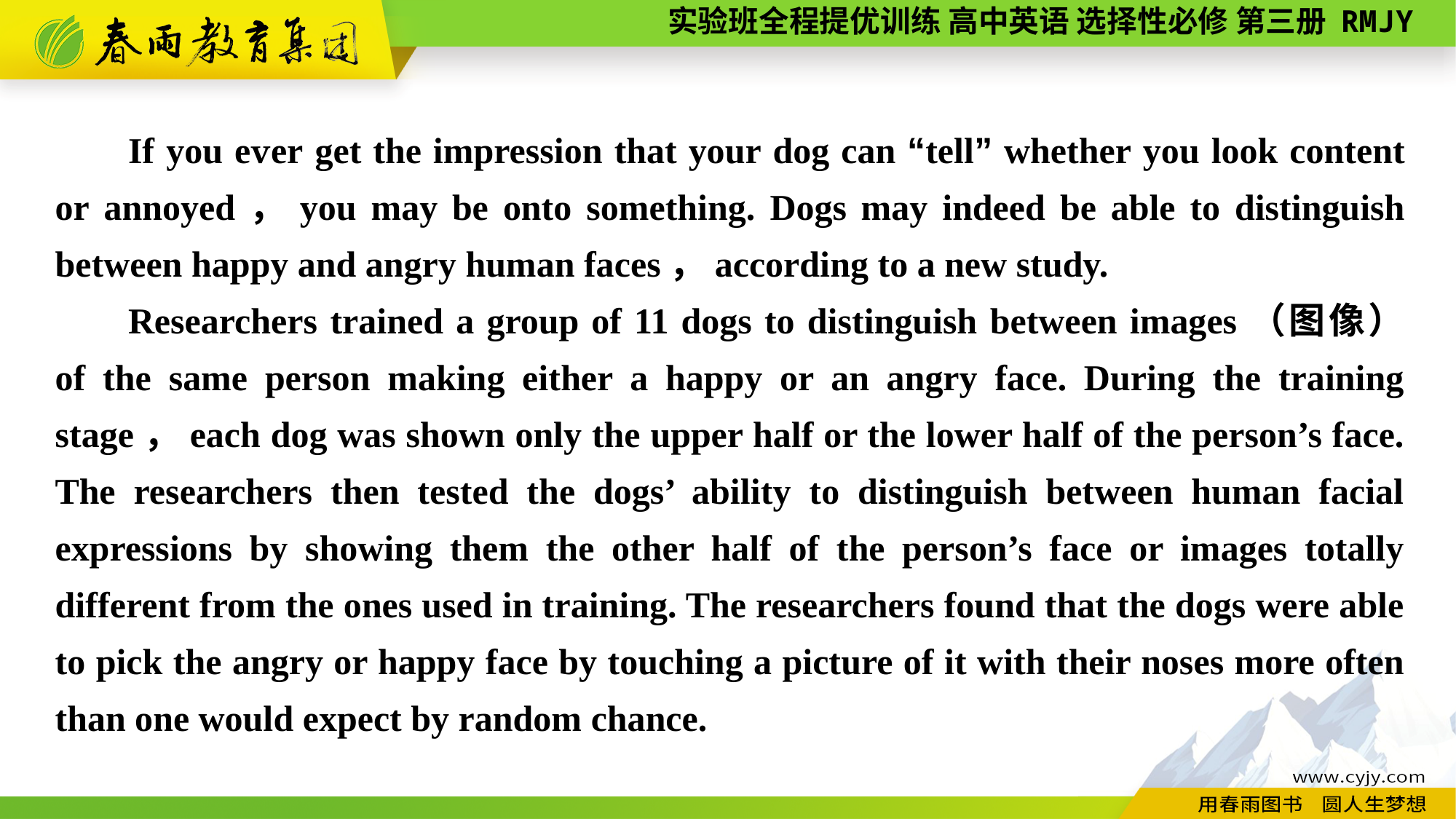

If you ever get the impression that your dog can “tell” whether you look content or annoyed，you may be onto something. Dogs may indeed be able to distinguish between happy and angry human faces，according to a new study.
Researchers trained a group of 11 dogs to distinguish between images（图像） of the same person making either a happy or an angry face. During the training stage，each dog was shown only the upper half or the lower half of the person’s face. The researchers then tested the dogs’ ability to distinguish between human facial expressions by showing them the other half of the person’s face or images totally different from the ones used in training. The researchers found that the dogs were able to pick the angry or happy face by touching a picture of it with their noses more often than one would expect by random chance.